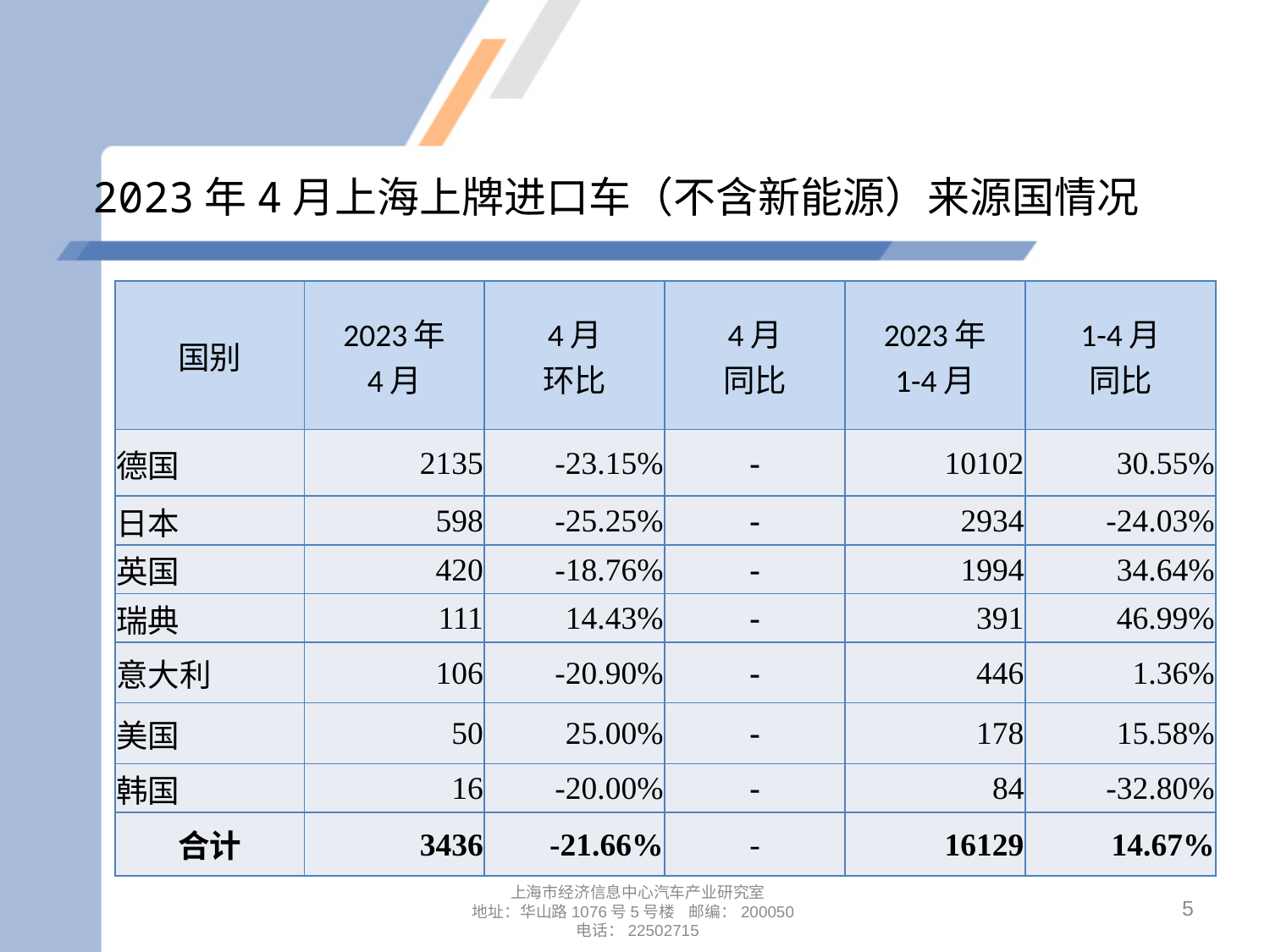

# 2023年4月上海上牌进口车（不含新能源）来源国情况
| 国别 | 2023年 4月 | 4月 环比 | 4月 同比 | 2023年 1-4月 | 1-4月 同比 |
| --- | --- | --- | --- | --- | --- |
| 德国 | 2135 | -23.15% | - | 10102 | 30.55% |
| 日本 | 598 | -25.25% | - | 2934 | -24.03% |
| 英国 | 420 | -18.76% | - | 1994 | 34.64% |
| 瑞典 | 111 | 14.43% | - | 391 | 46.99% |
| 意大利 | 106 | -20.90% | - | 446 | 1.36% |
| 美国 | 50 | 25.00% | - | 178 | 15.58% |
| 韩国 | 16 | -20.00% | - | 84 | -32.80% |
| 合计 | 3436 | -21.66% | - | 16129 | 14.67% |

5
上海市经济信息中心汽车产业研究室
地址：华山路1076号5号楼    邮编：200050
电话：22502715